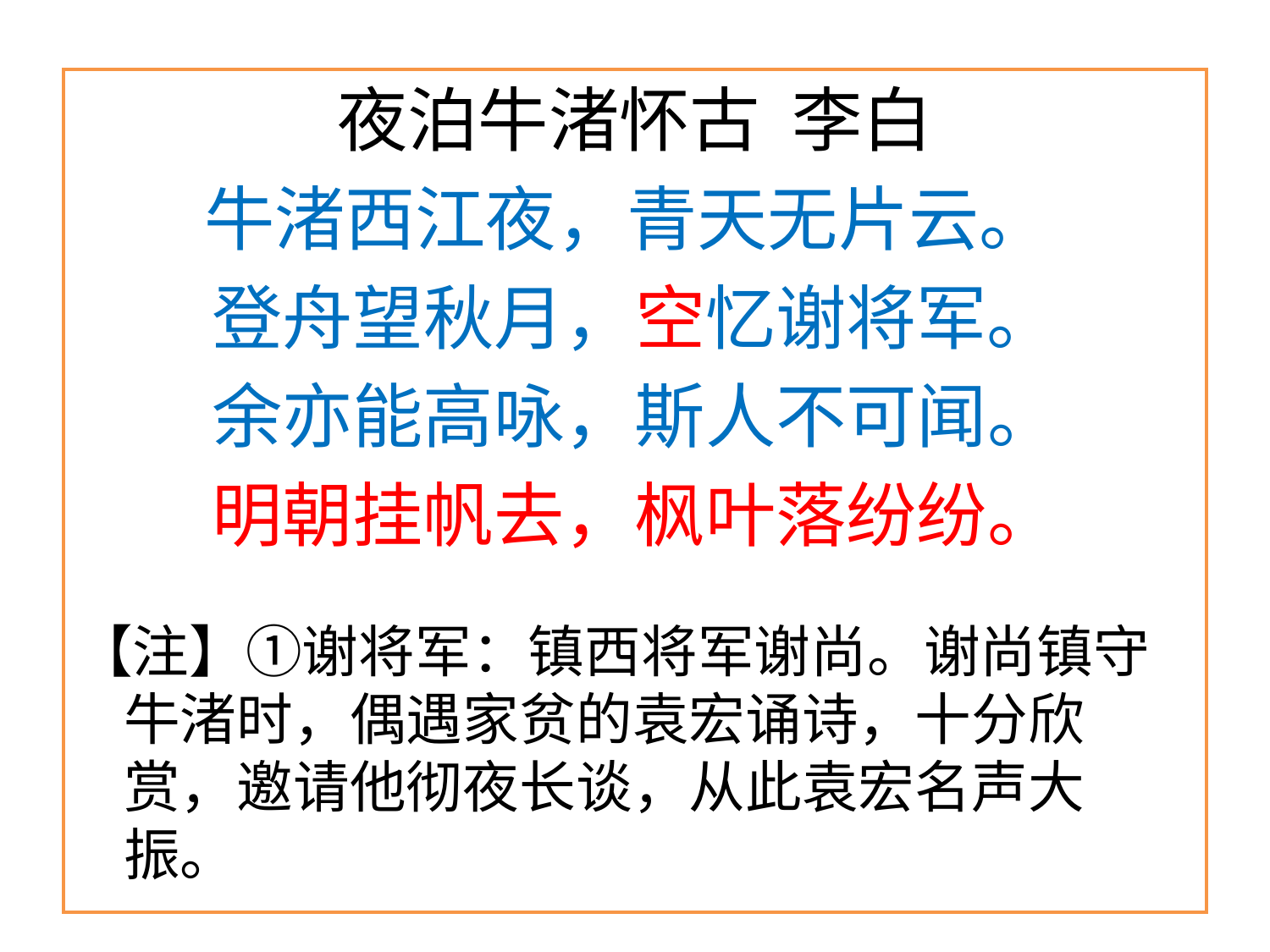

夜泊牛渚怀古  李白
牛渚西江夜，青天无片云。
登舟望秋月，空忆谢将军。
余亦能高咏，斯人不可闻。
明朝挂帆去，枫叶落纷纷。

【注】①谢将军：镇西将军谢尚。谢尚镇守牛渚时，偶遇家贫的袁宏诵诗，十分欣赏，邀请他彻夜长谈，从此袁宏名声大振。